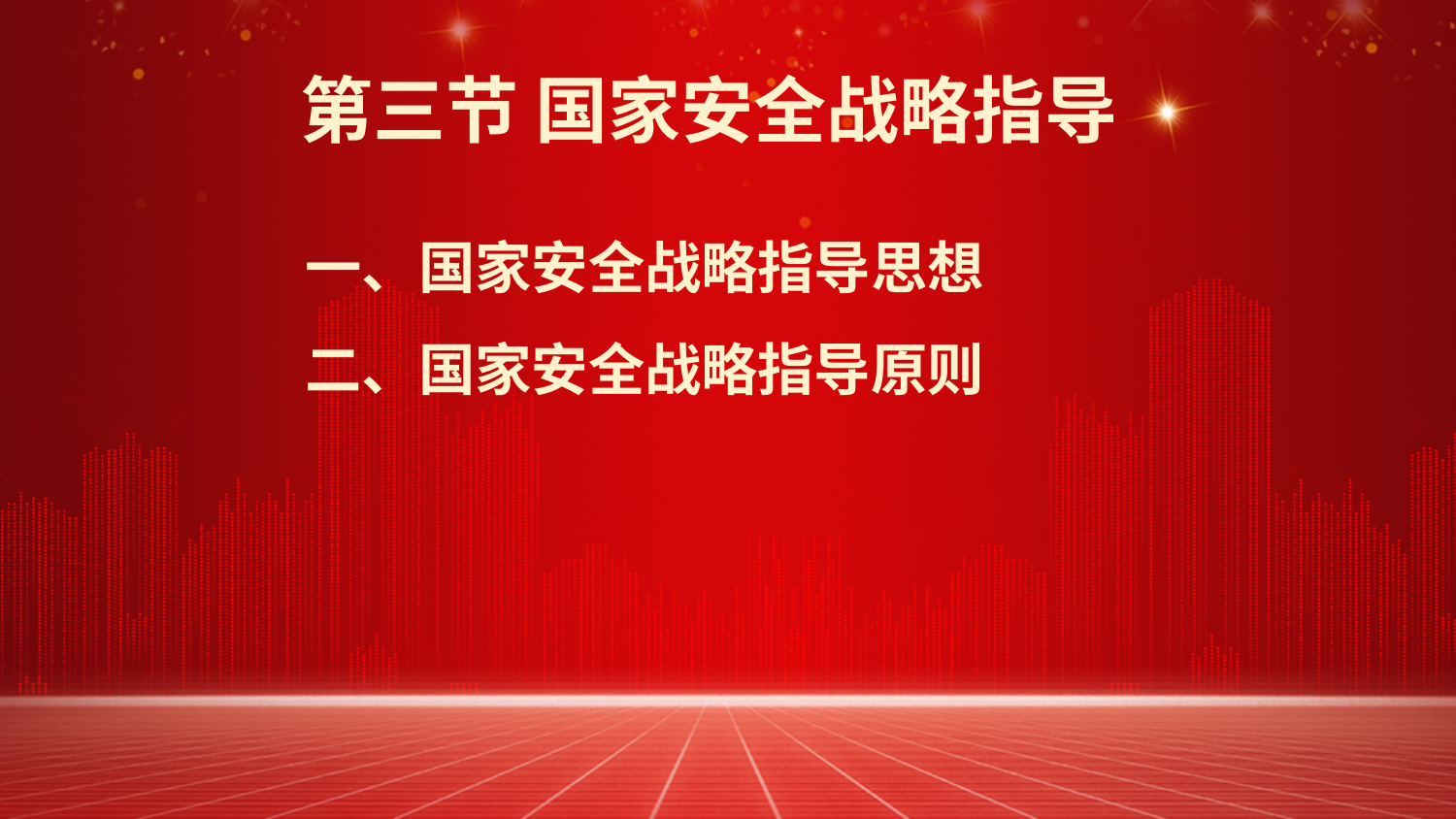

第三节 国家安全战略指导

一、国家安全战略指导思想
二、国家安全战略指导原则